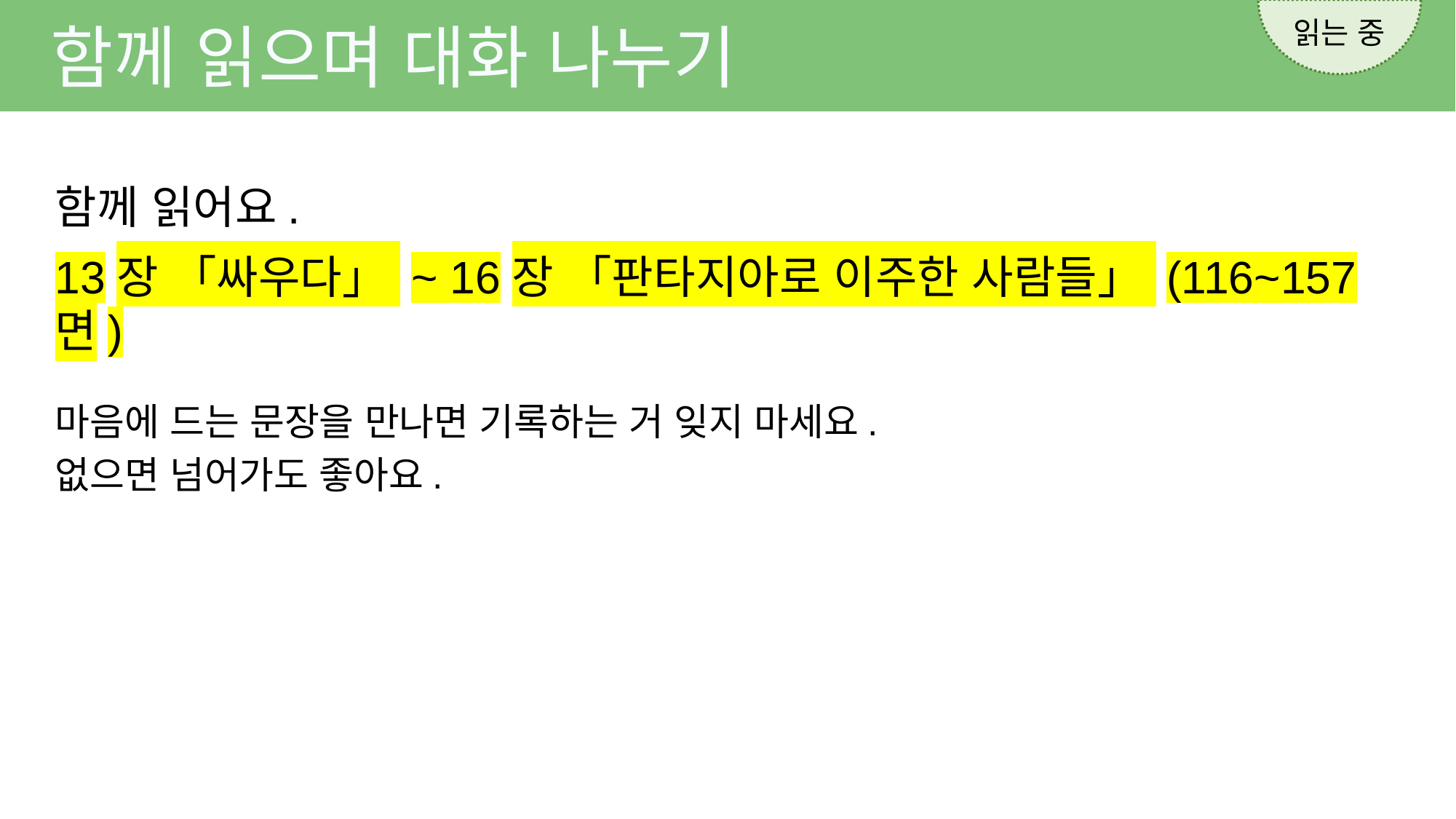

읽는 중

함께 읽으며 대화 나누기
함께 읽어요.
13장 「싸우다」 ~ 16장 「판타지아로 이주한 사람들」 (116~157면)

마음에 드는 문장을 만나면 기록하는 거 잊지 마세요.
없으면 넘어가도 좋아요.